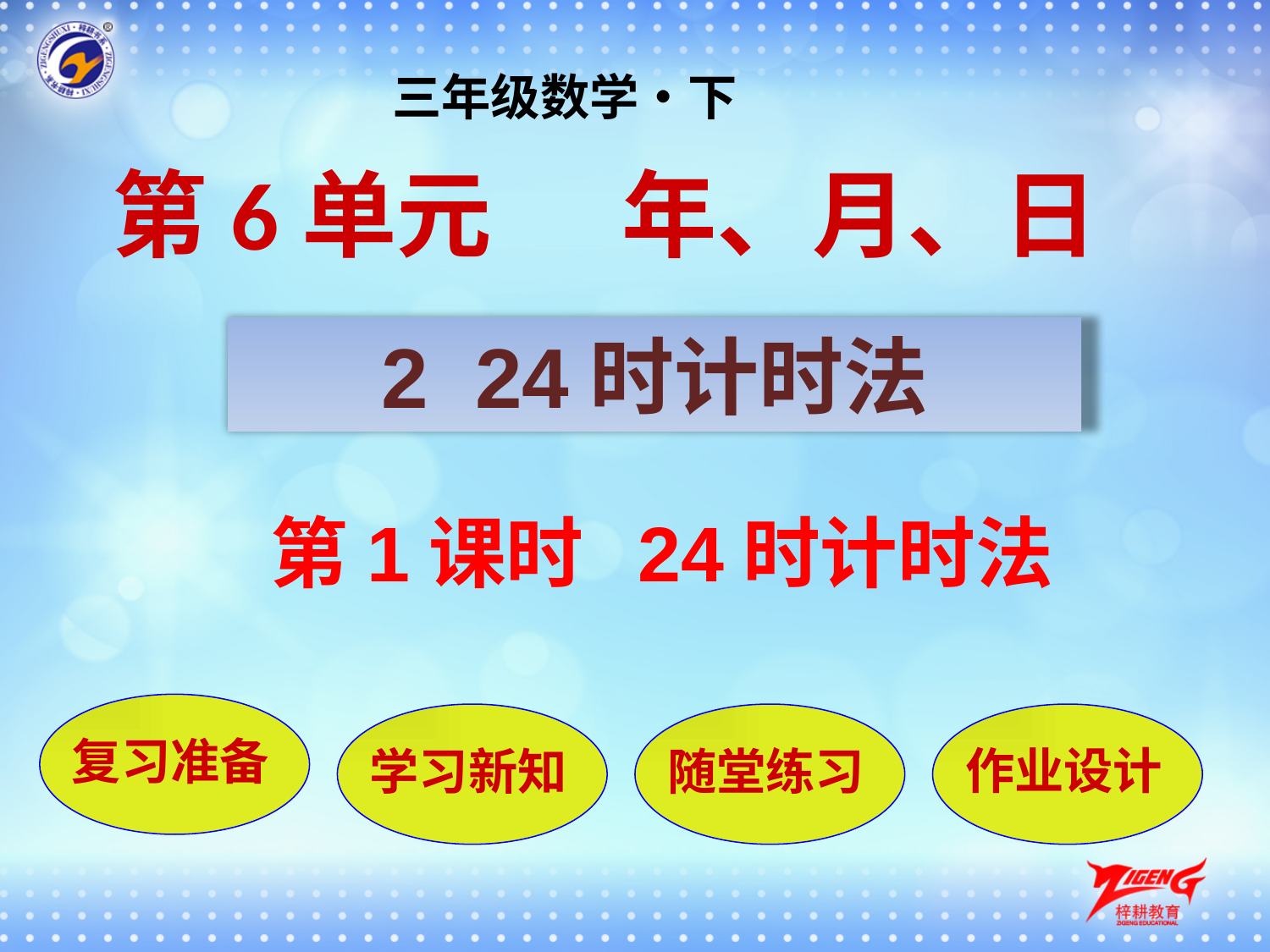

三年级数学•下
第6单元      年、月、日
2  24时计时法
第1课时  24时计时法

复习准备

学习新知

随堂练习

作业设计